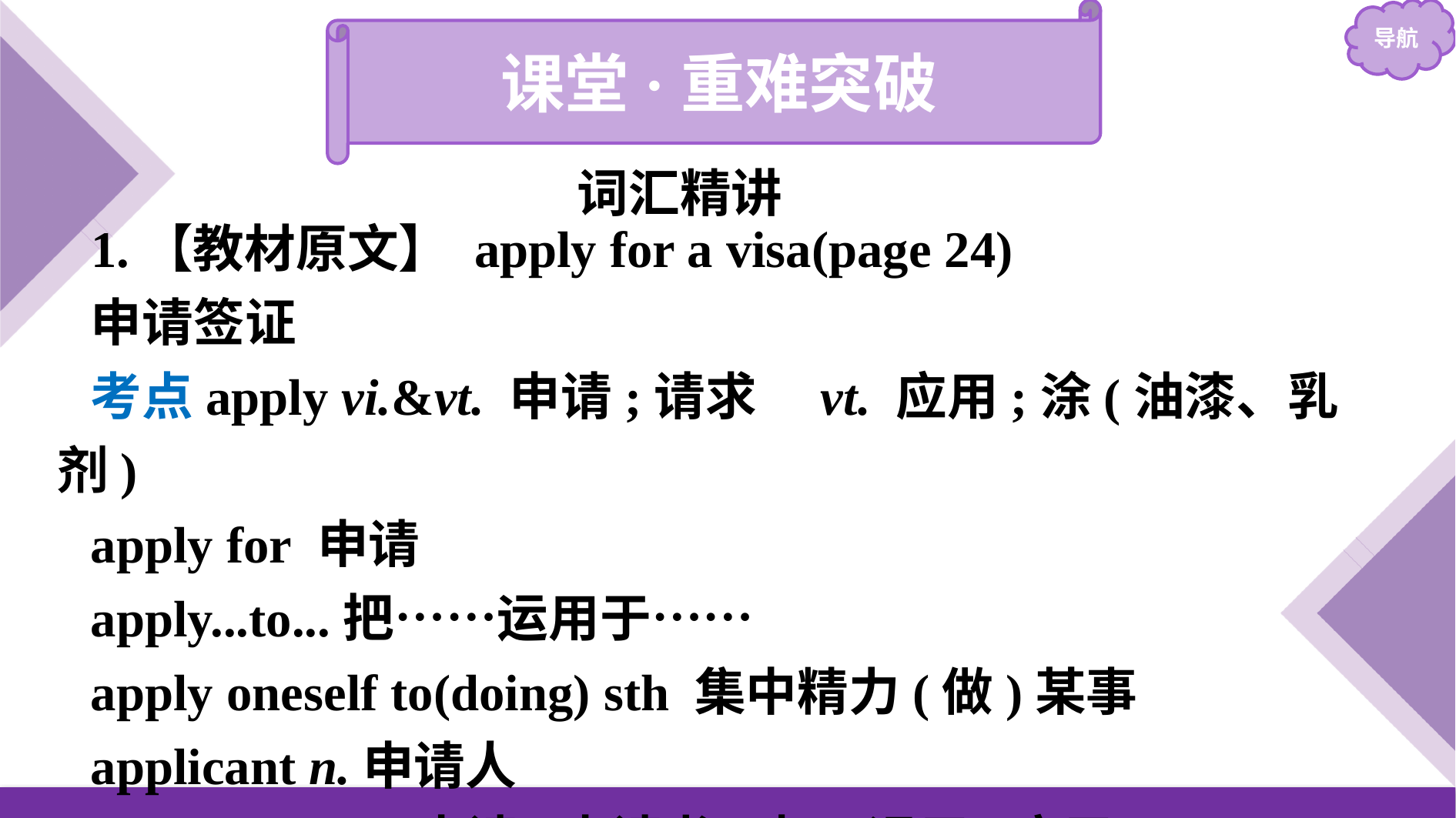

课堂·重难突破
词汇精讲
1.【教材原文】 apply for a visa(page 24)
申请签证
考点apply vi.&vt. 申请;请求　vt. 应用;涂(油漆、乳剂)
apply for 申请
apply...to...把……运用于……
apply oneself to(doing) sth 集中精力(做)某事
applicant n.申请人
application n. 申请;申请书(表);运用;应用